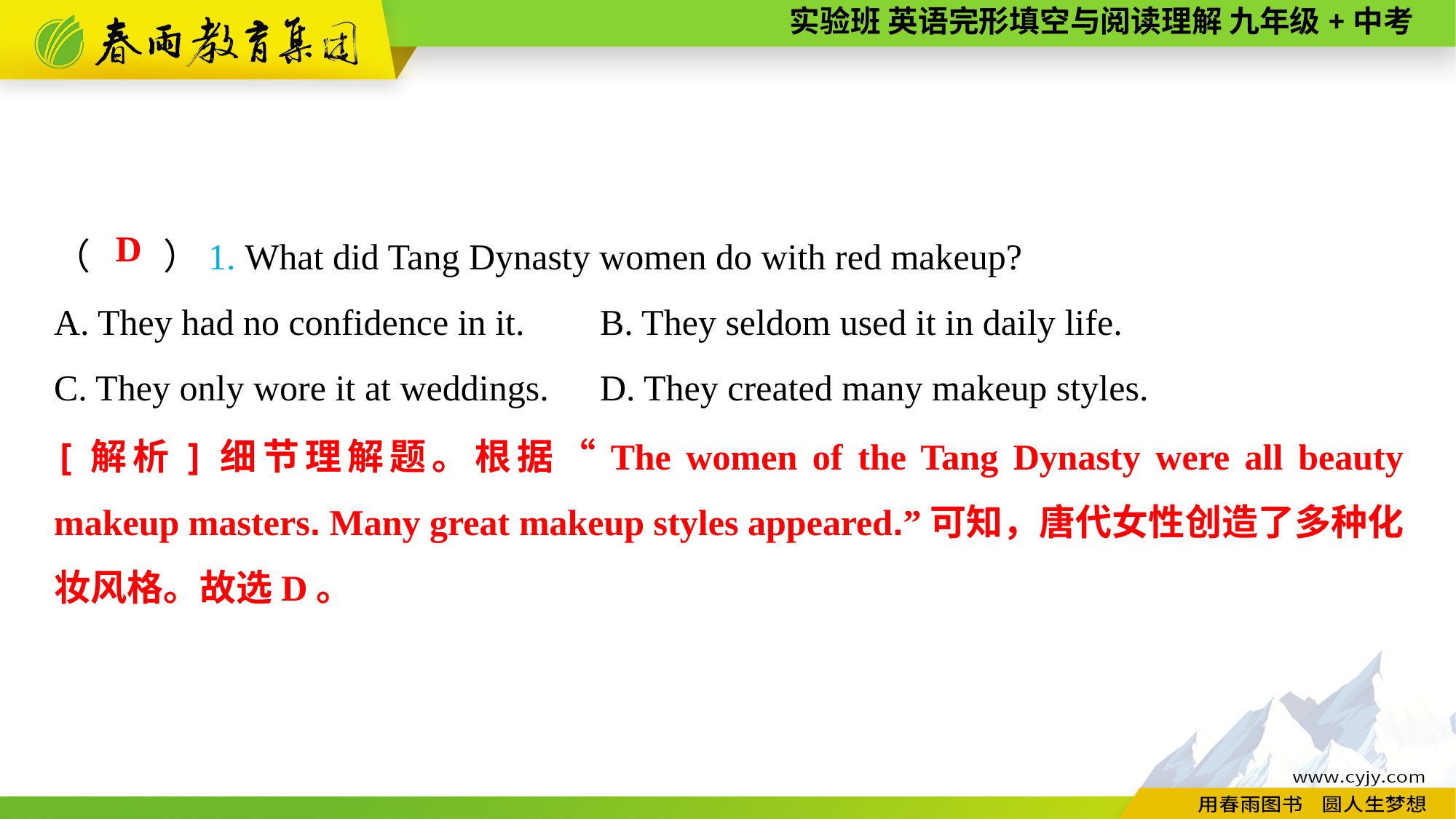

（　　）1. What did Tang Dynasty women do with red makeup?
A. They had no confidence in it.	B. They seldom used it in daily life.
C. They only wore it at weddings.	D. They created many makeup styles.
D
[解析]细节理解题。根据“The women of the Tang Dynasty were all beauty makeup masters. Many great makeup styles appeared.”可知，唐代女性创造了多种化妆风格。故选D。